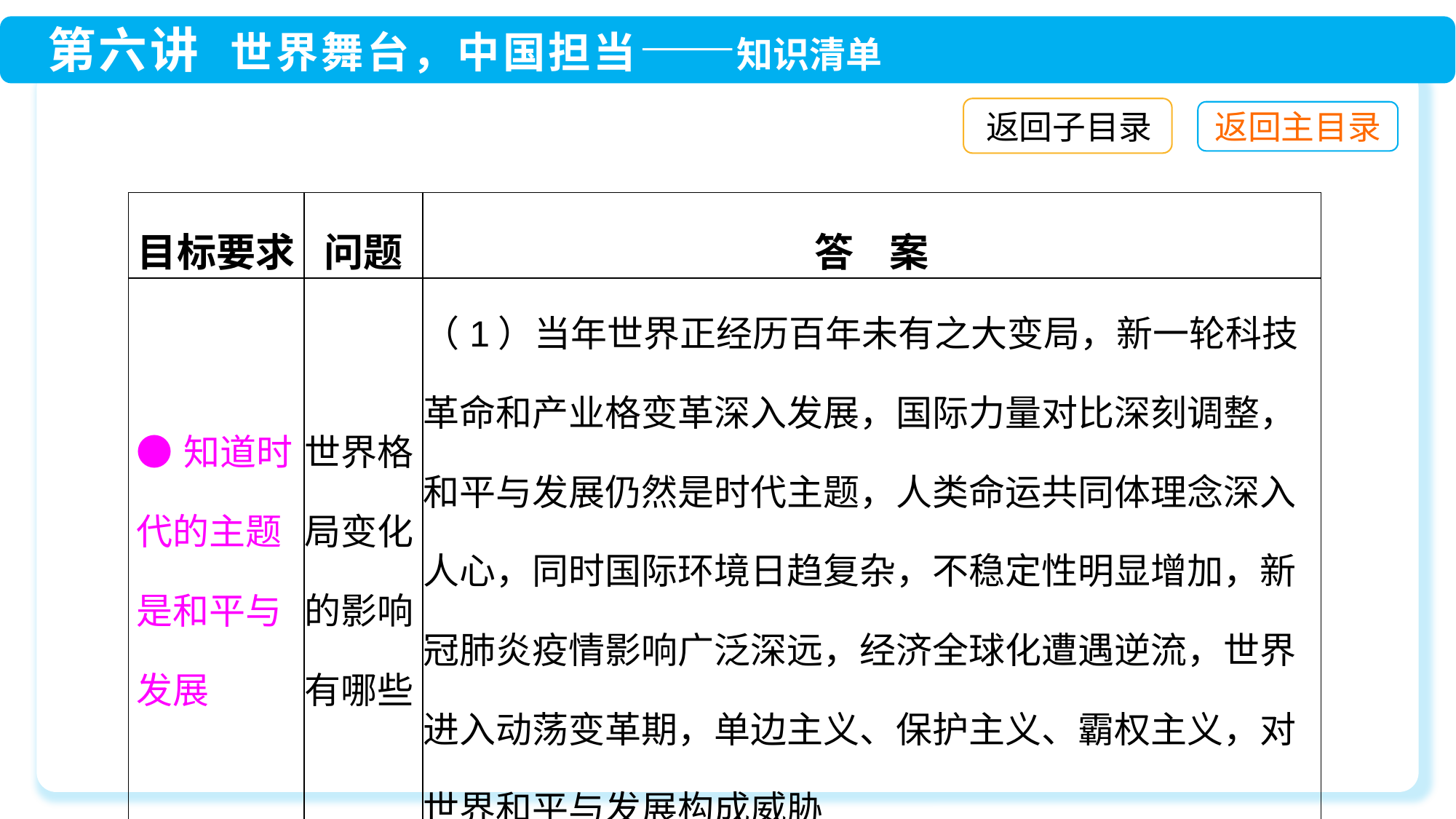

返回子目录
| 目标要求 | 问题 | 答 案 |
| --- | --- | --- |
| ●知道时代的主题是和平与发展 | 世界格局变化的影响有哪些 | （1）当年世界正经历百年未有之大变局，新一轮科技革命和产业格变革深入发展，国际力量对比深刻调整，和平与发展仍然是时代主题，人类命运共同体理念深入人心，同时国际环境日趋复杂，不稳定性明显增加，新冠肺炎疫情影响广泛深远，经济全球化遭遇逆流，世界进入动荡变革期，单边主义、保护主义、霸权主义，对世界和平与发展构成威胁 |